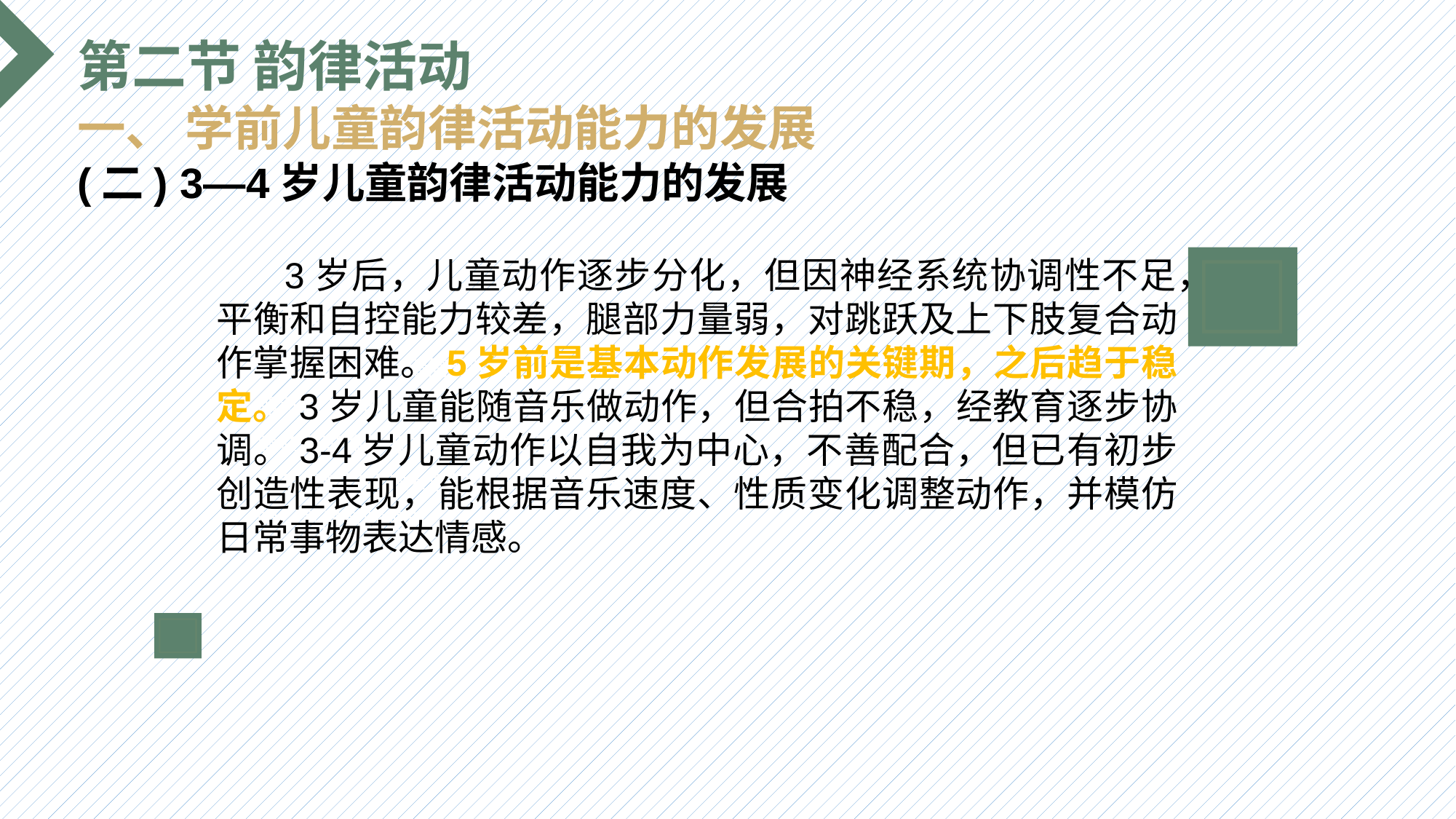

第二节 韵律活动
一、 学前儿童韵律活动能力的发展
(二) 3—4岁儿童韵律活动能力的发展

      3岁后，儿童动作逐步分化，但因神经系统协调性不足，平衡和自控能力较差，腿部力量弱，对跳跃及上下肢复合动作掌握困难。5岁前是基本动作发展的关键期，之后趋于稳定。3岁儿童能随音乐做动作，但合拍不稳，经教育逐步协调。3-4岁儿童动作以自我为中心，不善配合，但已有初步创造性表现，能根据音乐速度、性质变化调整动作，并模仿日常事物表达情感。

选题背景
输入您的内容，请简要说明，言简意赅即可输入您的内容，请简要说明，言简意赅即可输入您的内容，请简要说明，言简意赅即可输入您的内容，请简要说明，言简意赅即可